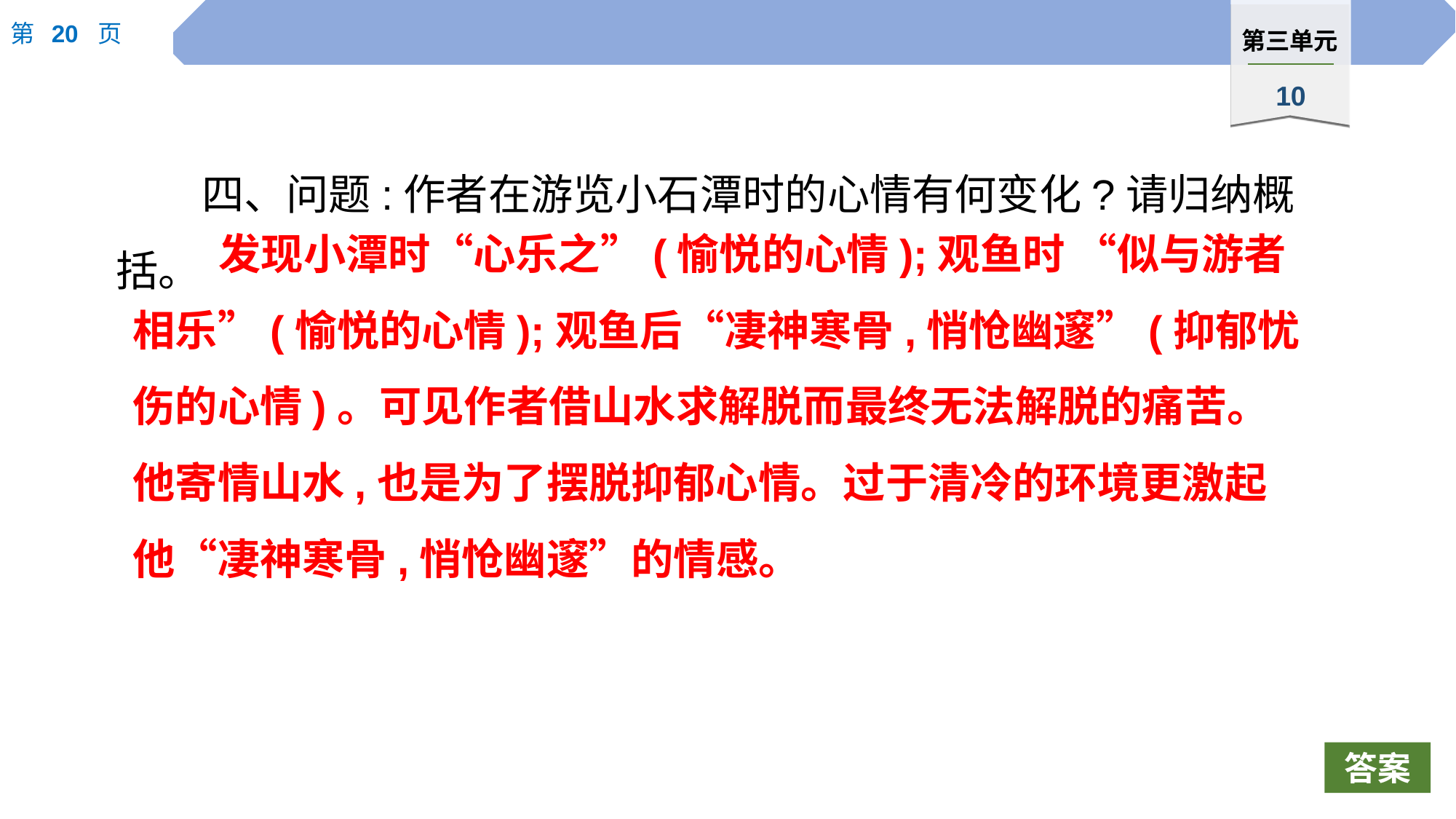

四、问题:作者在游览小石潭时的心情有何变化?请归纳概括。
发现小潭时“心乐之”(愉悦的心情);观鱼时 “似与游者相乐”(愉悦的心情);观鱼后“凄神寒骨,悄怆幽邃”(抑郁忧伤的心情)。可见作者借山水求解脱而最终无法解脱的痛苦。他寄情山水,也是为了摆脱抑郁心情。过于清冷的环境更激起他“凄神寒骨,悄怆幽邃”的情感。
答案